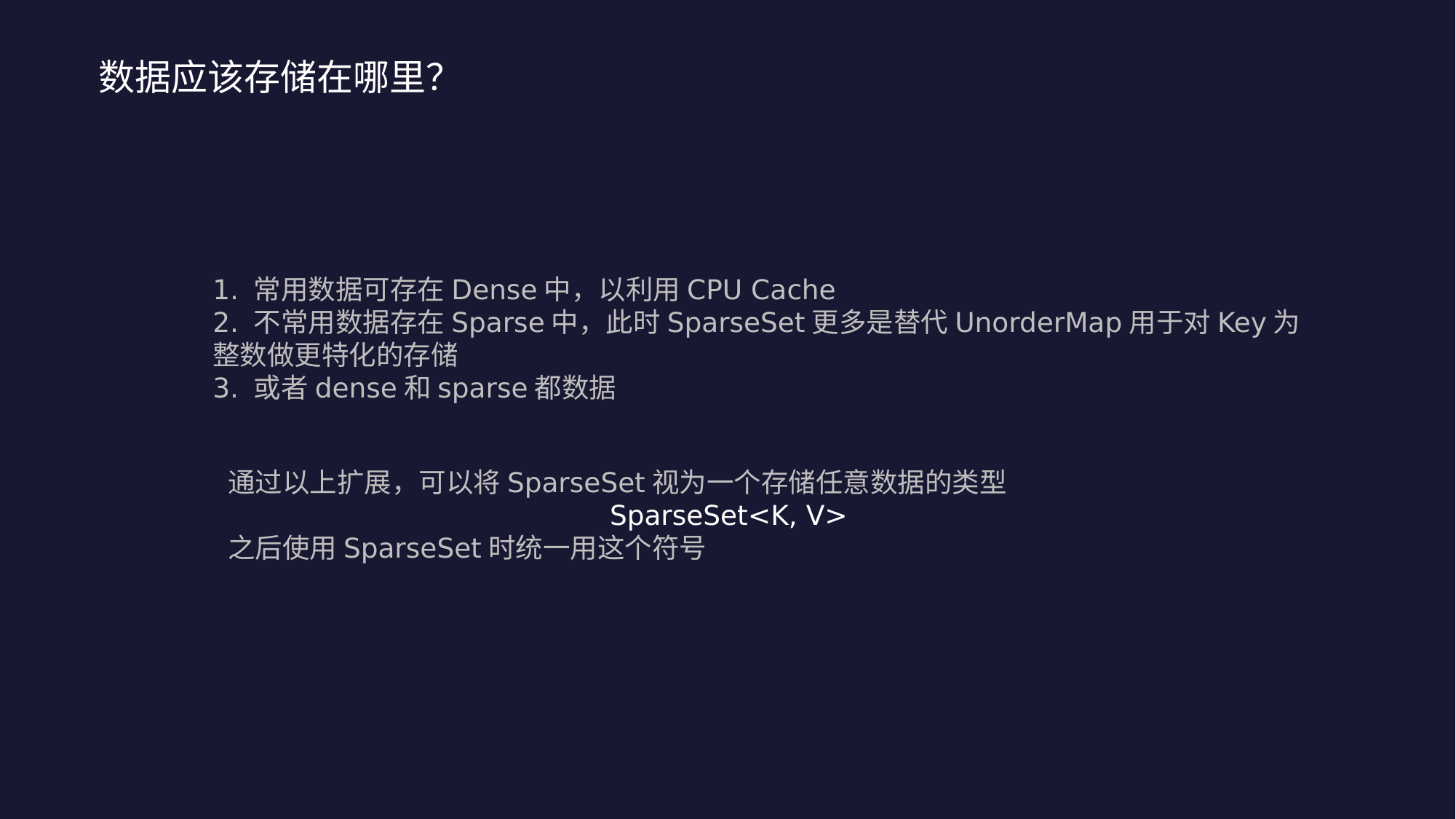

数据应该存储在哪里？
1. 常用数据可存在Dense中，以利用CPU Cache
2. 不常用数据存在Sparse中，此时SparseSet更多是替代UnorderMap用于对Key为整数做更特化的存储
3. 或者dense和sparse都数据
通过以上扩展，可以将SparseSet视为一个存储任意数据的类型
SparseSet<K, V>
之后使用SparseSet时统一用这个符号